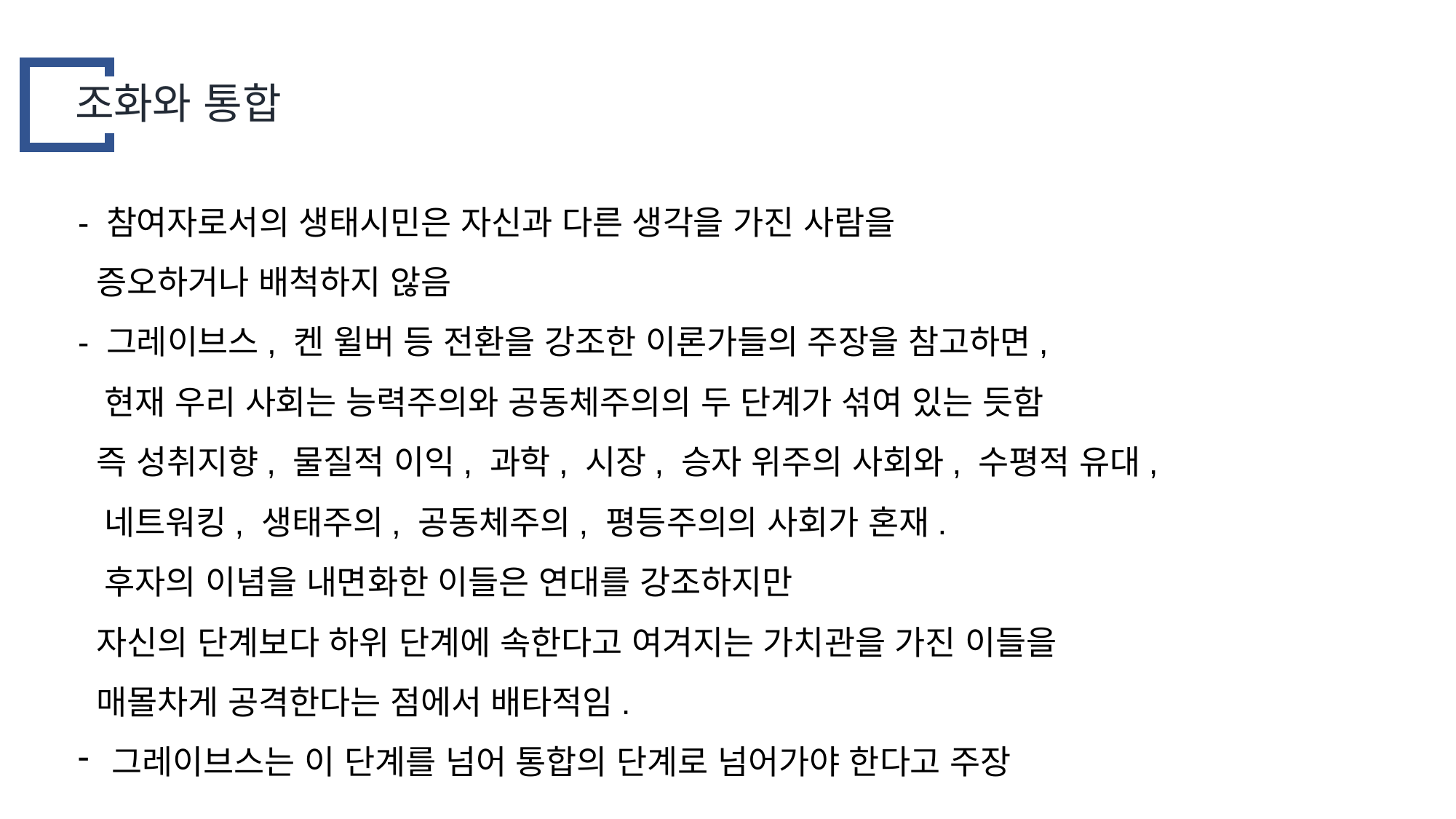

조화와 통합
- 참여자로서의 생태시민은 자신과 다른 생각을 가진 사람을
  증오하거나 배척하지 않음
- 그레이브스, 켄 윌버 등 전환을 강조한 이론가들의 주장을 참고하면,
  현재 우리 사회는 능력주의와 공동체주의의 두 단계가 섞여 있는 듯함
  즉 성취지향, 물질적 이익, 과학, 시장, 승자 위주의 사회와, 수평적 유대,
  네트워킹, 생태주의, 공동체주의, 평등주의의 사회가 혼재.
  후자의 이념을 내면화한 이들은 연대를 강조하지만
  자신의 단계보다 하위 단계에 속한다고 여겨지는 가치관을 가진 이들을
  매몰차게 공격한다는 점에서 배타적임.
그레이브스는 이 단계를 넘어 통합의 단계로 넘어가야 한다고 주장